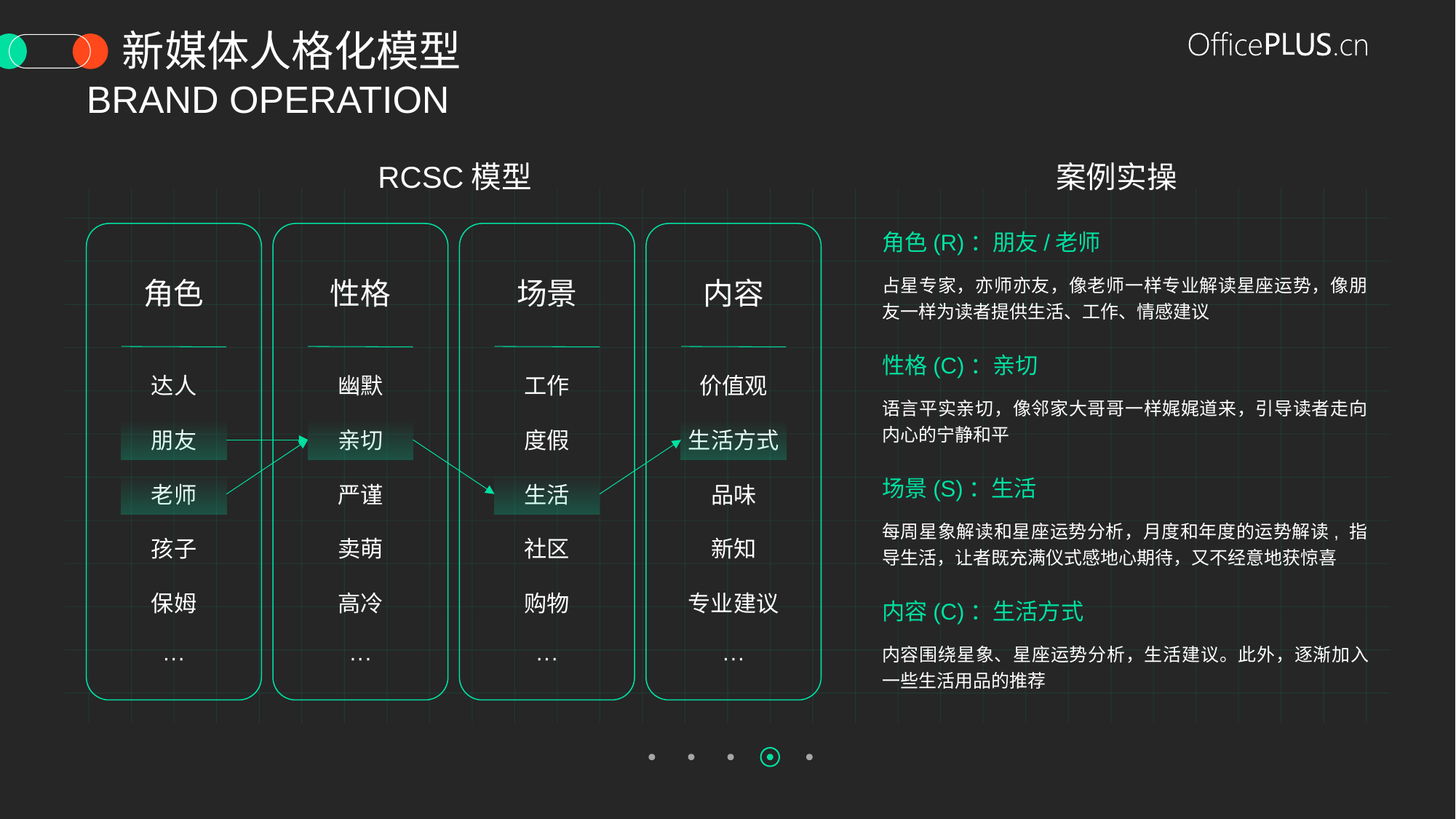

新媒体人格化模型
Brand operation
RCSC模型
案例实操

Role
角色
达人
朋友
老师
孩子
保姆
···

Character
性格
幽默
亲切
严谨
卖萌
高冷
···

Scene
场景
工作
度假
生活
社区
购物
···

Content
内容
价值观
生活方式
品味
新知
专业建议
···
角色(R)：朋友/老师
占星专家，亦师亦友，像老师一样专业解读星座运势，像朋友一样为读者提供生活、工作、情感建议
性格(C)：亲切

语言平实亲切，像邻家大哥哥一样娓娓道来，引导读者走向内心的宁静和平

场景(S)：生活

每周星象解读和星座运势分析，月度和年度的运势解读, 指导生活，让者既充满仪式感地心期待，又不经意地获惊喜

内容(C)：生活方式

内容围绕星象、星座运势分析，生活建议。此外，逐渐加入一些生活用品的推荐